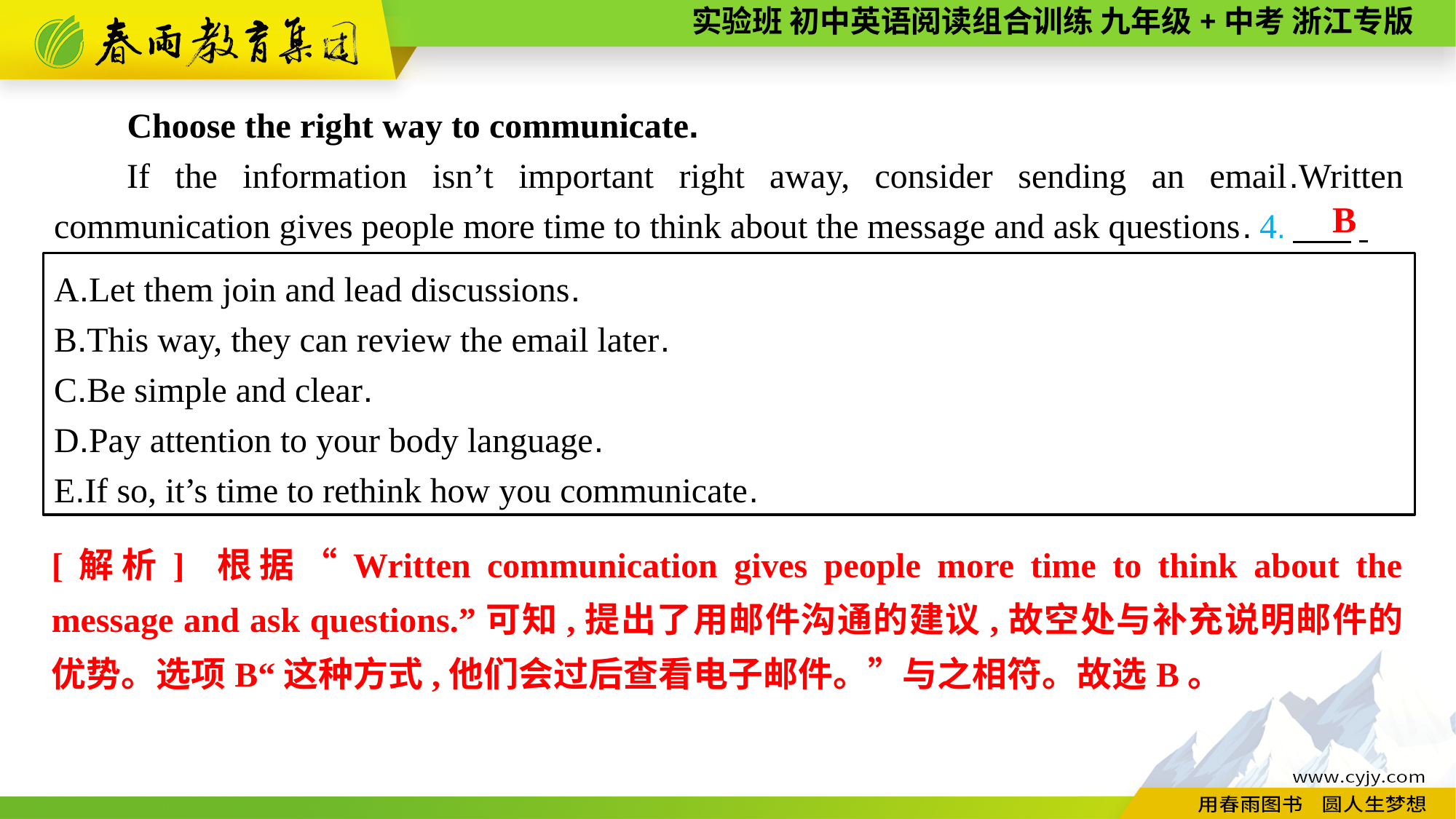

Choose the right way to communicate.
If the information isn’t important right away, consider sending an email.Written communication gives people more time to think about the message and ask questions. 4.　   .
B
A.Let them join and lead discussions.
B.This way, they can review the email later.
C.Be simple and clear.
D.Pay attention to your body language.
E.If so, it’s time to rethink how you communicate.
[解析] 根据“Written communication gives people more time to think about the message and ask questions.”可知,提出了用邮件沟通的建议,故空处与补充说明邮件的优势。选项B“这种方式,他们会过后查看电子邮件。”与之相符。故选B。